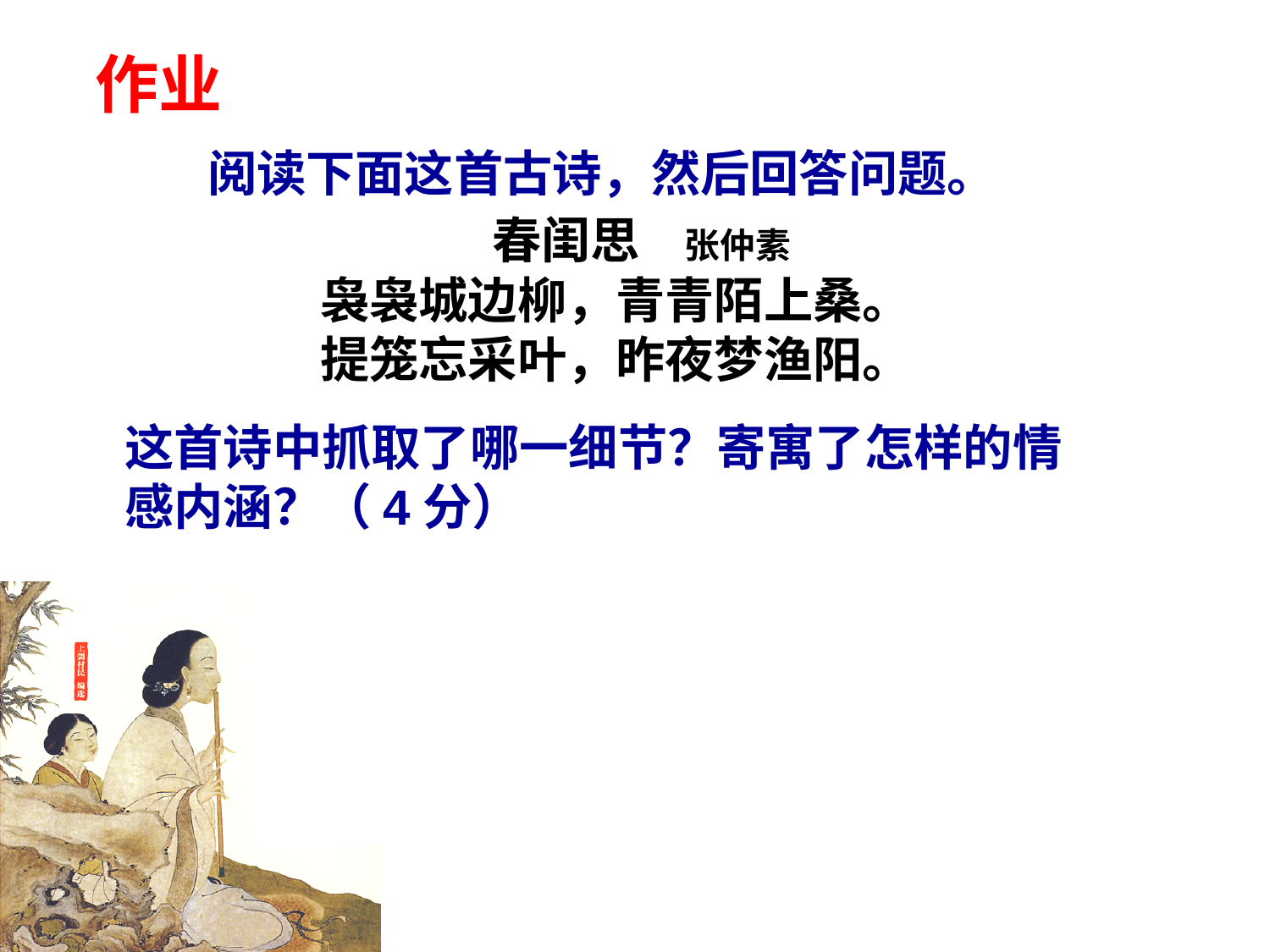

作业
阅读下面这首古诗，然后回答问题。
                     春闺思    张仲素
         袅袅城边柳，青青陌上桑。
         提笼忘采叶，昨夜梦渔阳。
这首诗中抓取了哪一细节？寄寓了怎样的情感内涵？（4分）